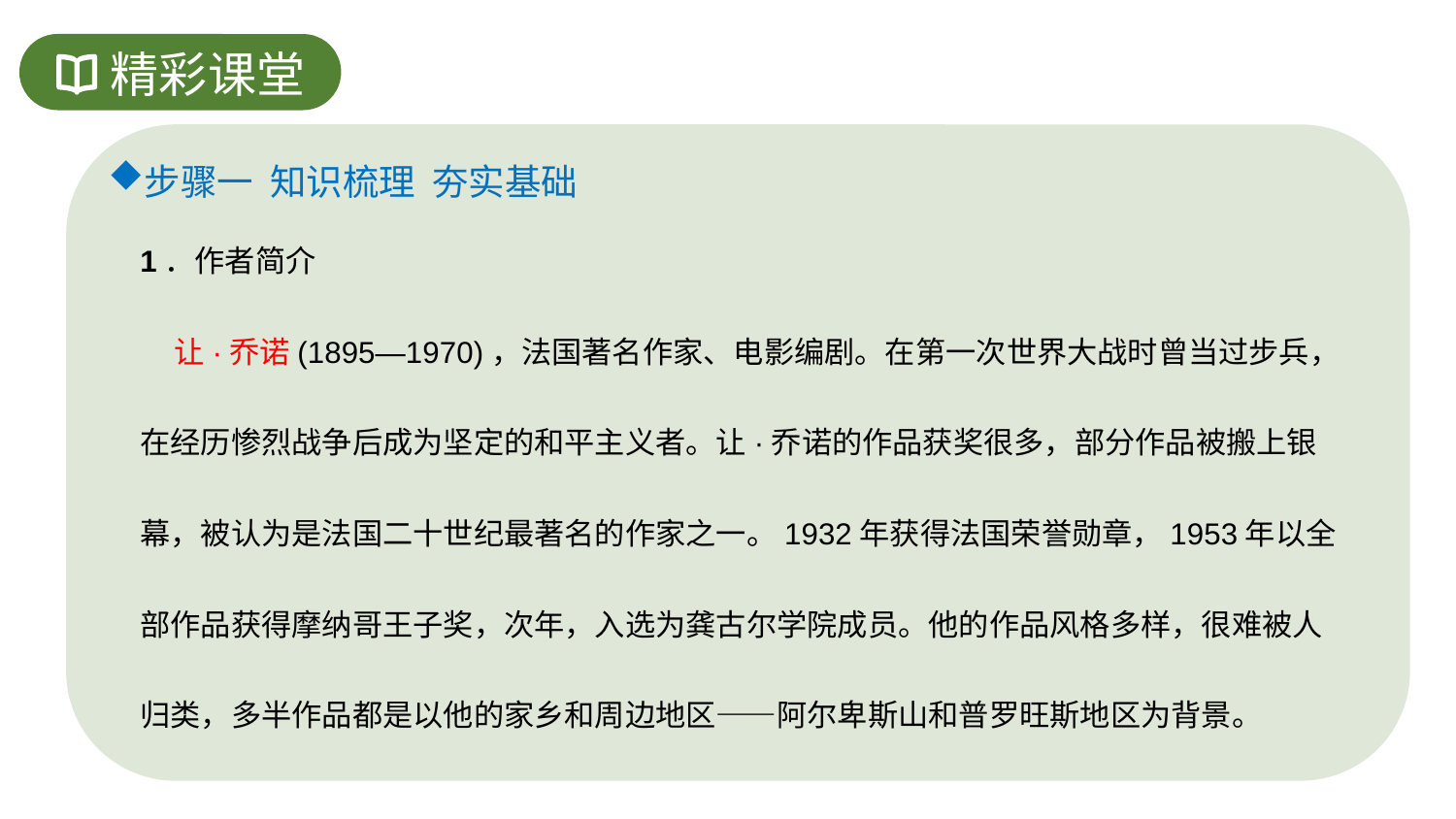

精彩课堂

步骤一  知识梳理  夯实基础
1．作者简介
    让·乔诺(1895—1970)，法国著名作家、电影编剧。在第一次世界大战时曾当过步兵，在经历惨烈战争后成为坚定的和平主义者。让·乔诺的作品获奖很多，部分作品被搬上银幕，被认为是法国二十世纪最著名的作家之一。1932年获得法国荣誉勋章，1953年以全部作品获得摩纳哥王子奖，次年，入选为龚古尔学院成员。他的作品风格多样，很难被人归类，多半作品都是以他的家乡和周边地区——阿尔卑斯山和普罗旺斯地区为背景。